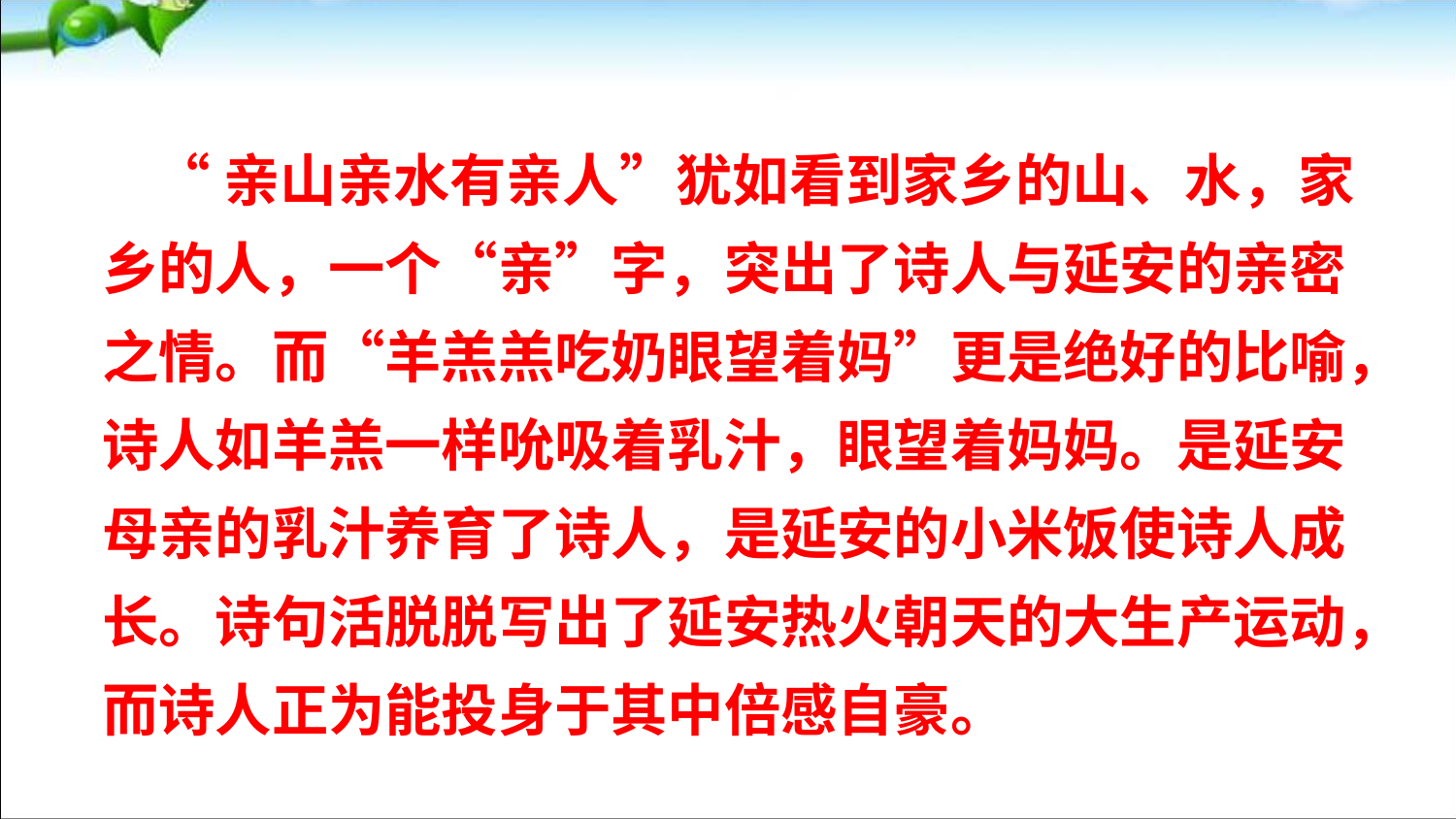

“亲山亲水有亲人”犹如看到家乡的山、水，家乡的人，一个“亲”字，突出了诗人与延安的亲密之情。而“羊羔羔吃奶眼望着妈”更是绝好的比喻，诗人如羊羔一样吮吸着乳汁，眼望着妈妈。是延安母亲的乳汁养育了诗人，是延安的小米饭使诗人成长。诗句活脱脱写出了延安热火朝天的大生产运动，而诗人正为能投身于其中倍感自豪。